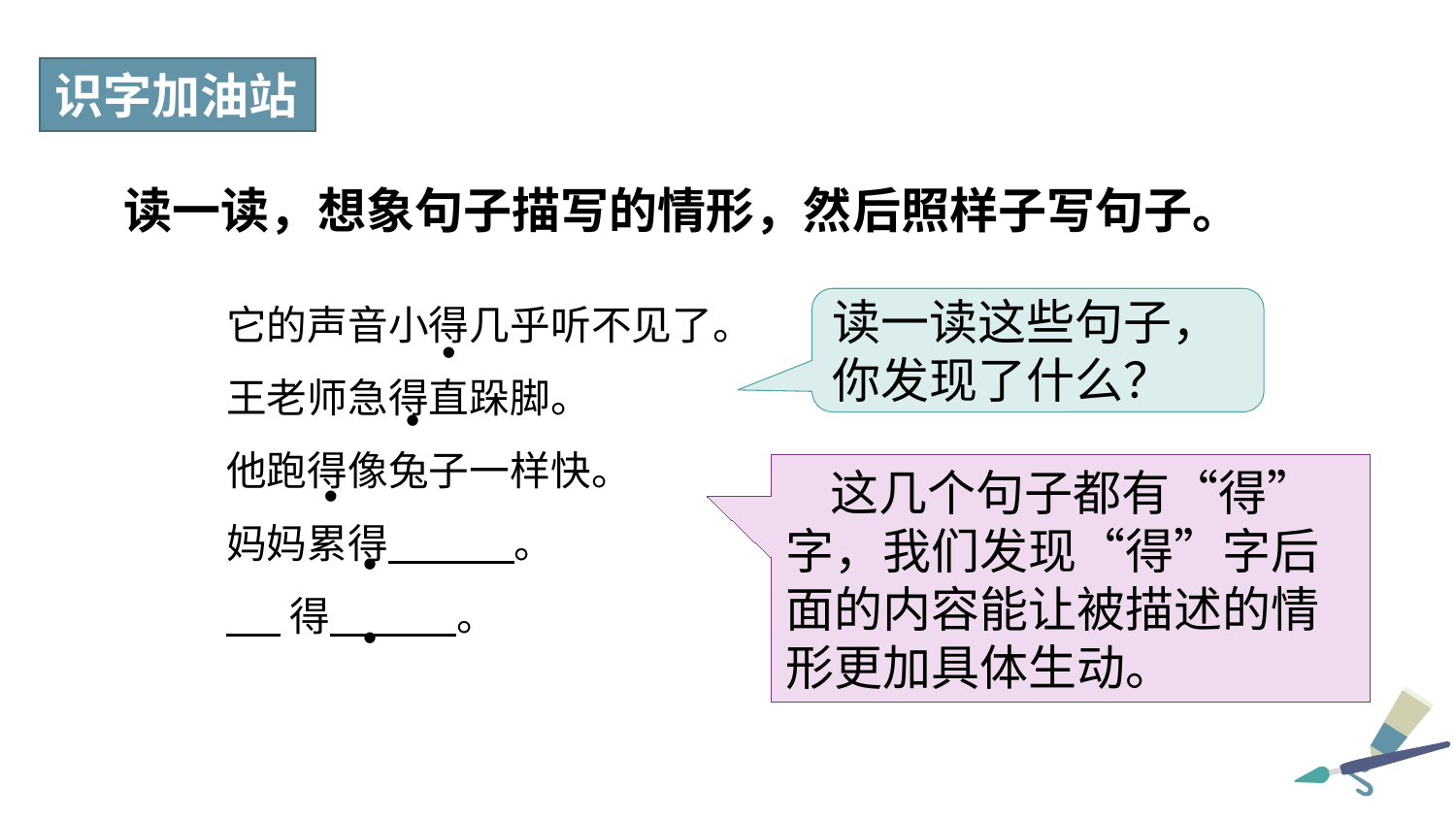

识字加油站
读一读，想象句子描写的情形，然后照样子写句子。
它的声音小得几乎听不见了。
王老师急得直跺脚。
他跑得像兔子一样快。
妈妈累得              。
      得              。
读一读这些句子，你发现了什么？
•
•
   这几个句子都有“得”字，我们发现“得”字后面的内容能让被描述的情形更加具体生动。
•
•
•